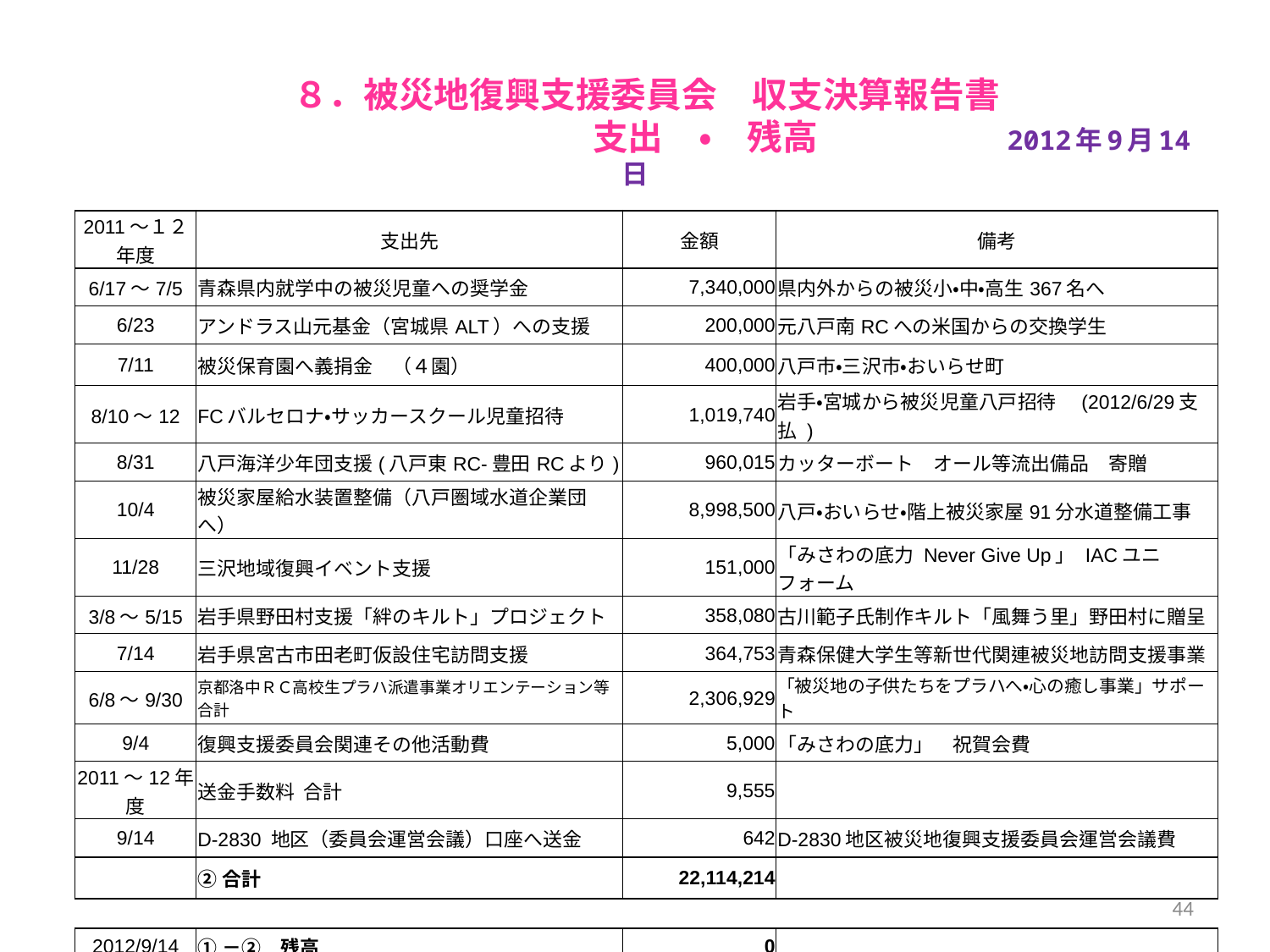

# ８．被災地復興支援委員会　収支決算報告書 　　　　　　　　　　　　　　支出　・　残高　　　　　　　　2012年9月14日
|  |  |  |  |
| --- | --- | --- | --- |
|  |  |  |  |
| 2011～１２年度 | 支出先 | 金額 | 備考 |
| 6/17～7/5 | 青森県内就学中の被災児童への奨学金 | 7,340,000 | 県内外からの被災小・中・高生367名へ |
| 6/23 | アンドラス山元基金（宮城県ALT）への支援 | 200,000 | 元八戸南RCへの米国からの交換学生 |
| 7/11 | 被災保育園へ義捐金　（４園） | 400,000 | 八戸市・三沢市・おいらせ町 |
| 8/10～12 | FCバルセロナ・サッカースクール児童招待 | 1,019,740 | 岩手・宮城から被災児童八戸招待　(2012/6/29支払 ) |
| 8/31 | 八戸海洋少年団支援(八戸東RC-豊田RCより) | 960,015 | カッターボート　オール等流出備品　寄贈 |
| 10/4 | 被災家屋給水装置整備（八戸圏域水道企業団へ） | 8,998,500 | 八戸・おいらせ・階上被災家屋91分水道整備工事 |
| 11/28 | 三沢地域復興イベント支援 | 151,000 | 「みさわの底力 Never Give Up」 IACユニフォーム |
| 3/8～5/15 | 岩手県野田村支援「絆のキルト」プロジェクト | 358,080 | 古川範子氏制作キルト「風舞う里」野田村に贈呈 |
| 7/14 | 岩手県宮古市田老町仮設住宅訪問支援 | 364,753 | 青森保健大学生等新世代関連被災地訪問支援事業 |
| 6/8～9/30 | 京都洛中ＲＣ高校生プラハ派遣事業オリエンテーション等合計 | 2,306,929 | 「被災地の子供たちをプラハへ・心の癒し事業」サポート |
| 9/4 | 復興支援委員会関連その他活動費 | 5,000 | 「みさわの底力」　祝賀会費 |
| 2011～12年度 | 送金手数料 合計 | 9,555 |  |
| 9/14 | D-2830 地区（委員会運営会議）口座へ送金 | 642 | D-2830地区被災地復興支援委員会運営会議費 |
|  | ②合計 | 22,114,214 |  |
|  |  |  |  |
| 2012/9/14 | ①－②　残高 | 0 |  |
|  |  |  |  |
44